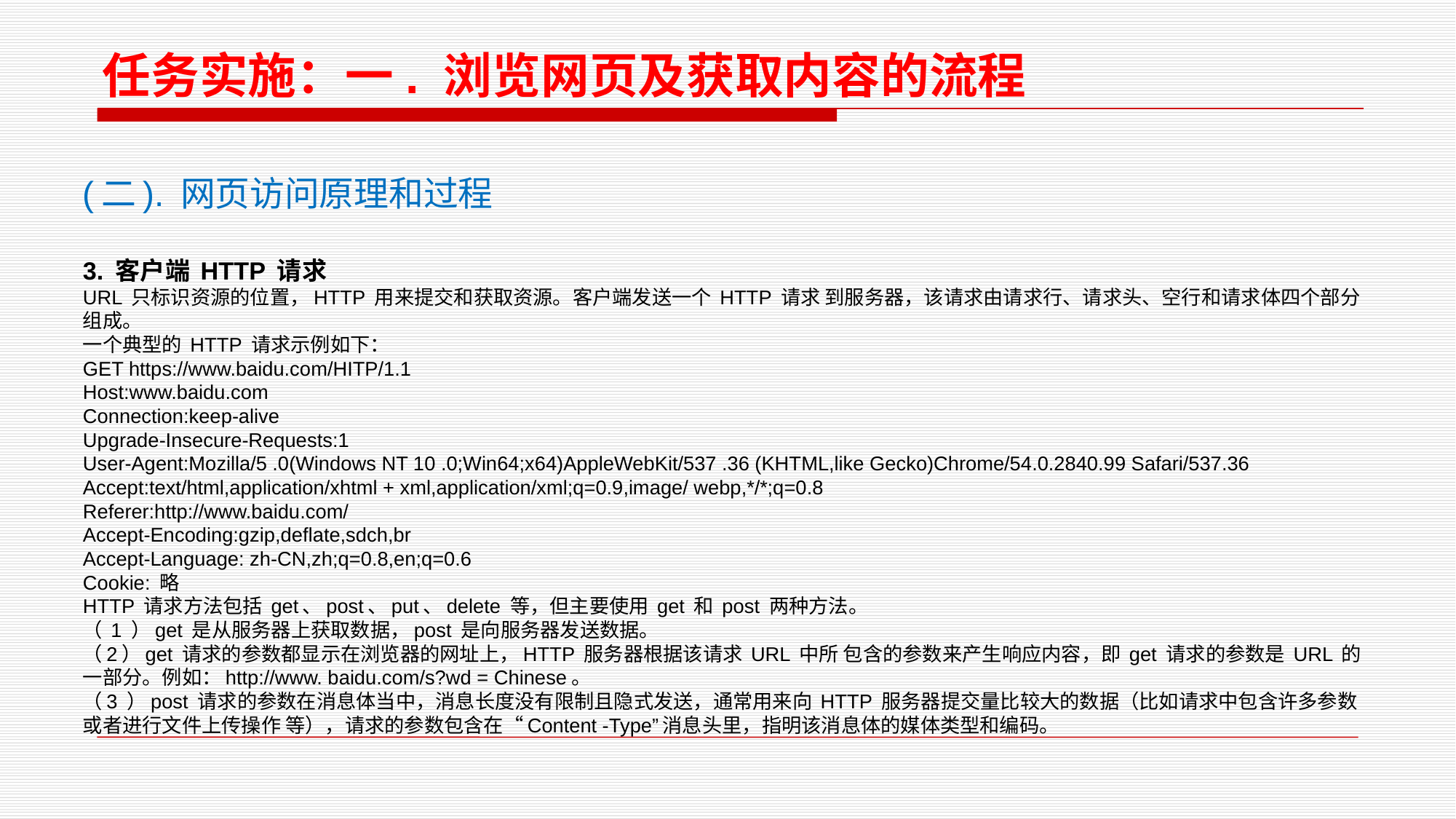

任务实施：一. 浏览网页及获取内容的流程
(二). 网页访问原理和过程

3. 客户端 HTTP 请求
URL 只标识资源的位置，HTTP 用来提交和获取资源。客户端发送一个 HTTP 请求 到服务器，该请求由请求行、请求头、空行和请求体四个部分组成。
一个典型的 HTTP 请求示例如下：
GET https://www.baidu.com/HITP/1.1
Host:www.baidu.com
Connection:keep-alive
Upgrade-Insecure-Requests:1
User-Agent:Mozilla/5 .0(Windows NT 10 .0;Win64;x64)AppleWebKit/537 .36 (KHTML,like Gecko)Chrome/54.0.2840.99 Safari/537.36
Accept:text/html,application/xhtml + xml,application/xml;q=0.9,image/ webp,*/*;q=0.8
Referer:http://www.baidu.com/
Accept-Encoding:gzip,deﬂate,sdch,br
Accept-Language: zh-CN,zh;q=0.8,en;q=0.6
Cookie: 略
HTTP 请求方法包括 get、post、put、delete 等，但主要使用 get 和 post 两种方法。
（ 1 ）get 是从服务器上获取数据，post 是向服务器发送数据。
（2）get 请求的参数都显示在浏览器的网址上，HTTP 服务器根据该请求 URL 中所 包含的参数来产生响应内容，即 get 请求的参数是 URL 的一部分。例如：http://www. baidu.com/s?wd = Chinese。
（3 ）post 请求的参数在消息体当中，消息长度没有限制且隐式发送，通常用来向 HTTP 服务器提交量比较大的数据（比如请求中包含许多参数或者进行文件上传操作 等），请求的参数包含在“Content -Type”消息头里，指明该消息体的媒体类型和编码。